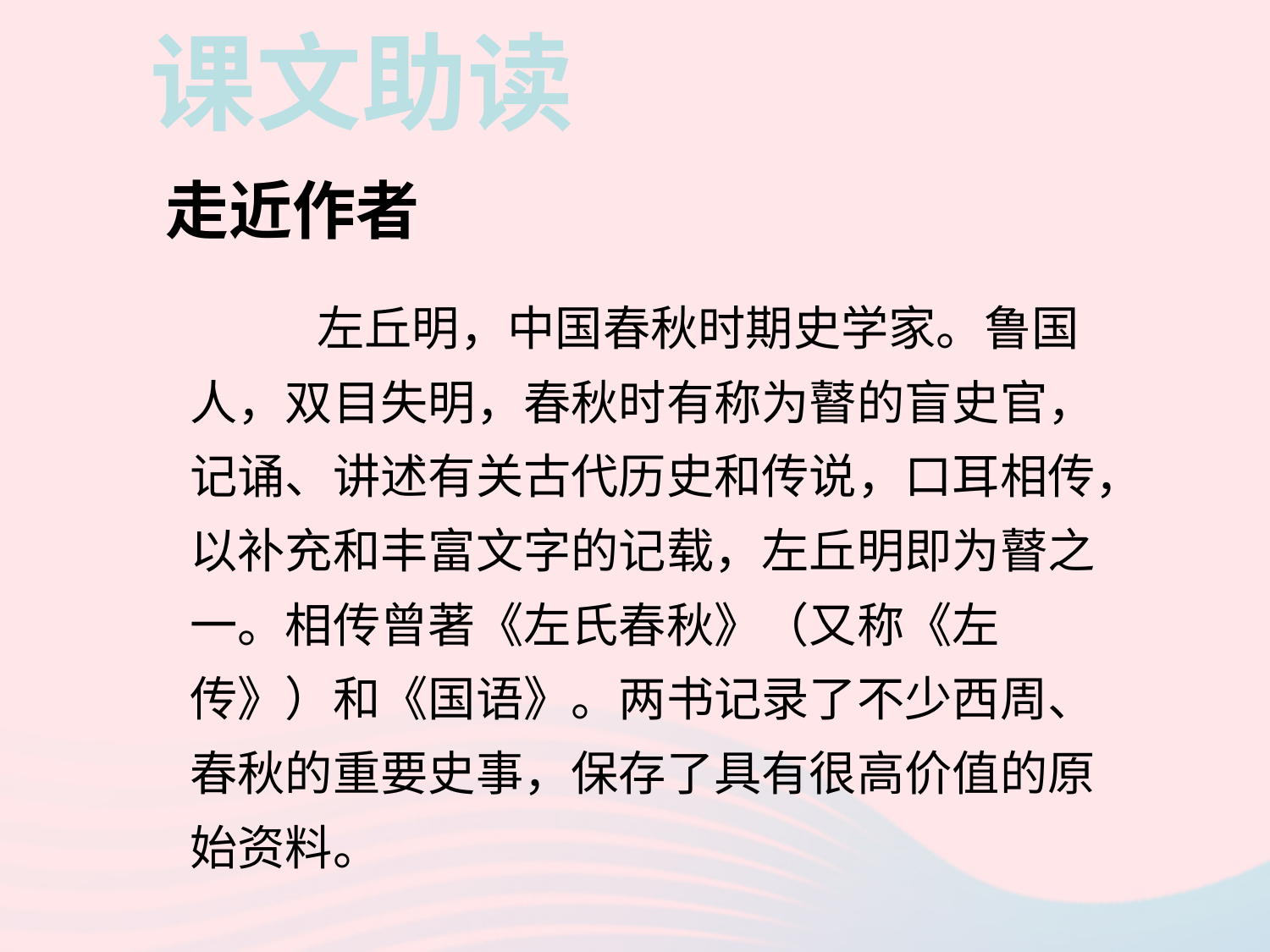

课文助读
走近作者
	左丘明，中国春秋时期史学家。鲁国人，双目失明，春秋时有称为瞽的盲史官，记诵、讲述有关古代历史和传说，口耳相传，以补充和丰富文字的记载，左丘明即为瞽之一。相传曾著《左氏春秋》（又称《左传》）和《国语》。两书记录了不少西周、春秋的重要史事，保存了具有很高价值的原始资料。